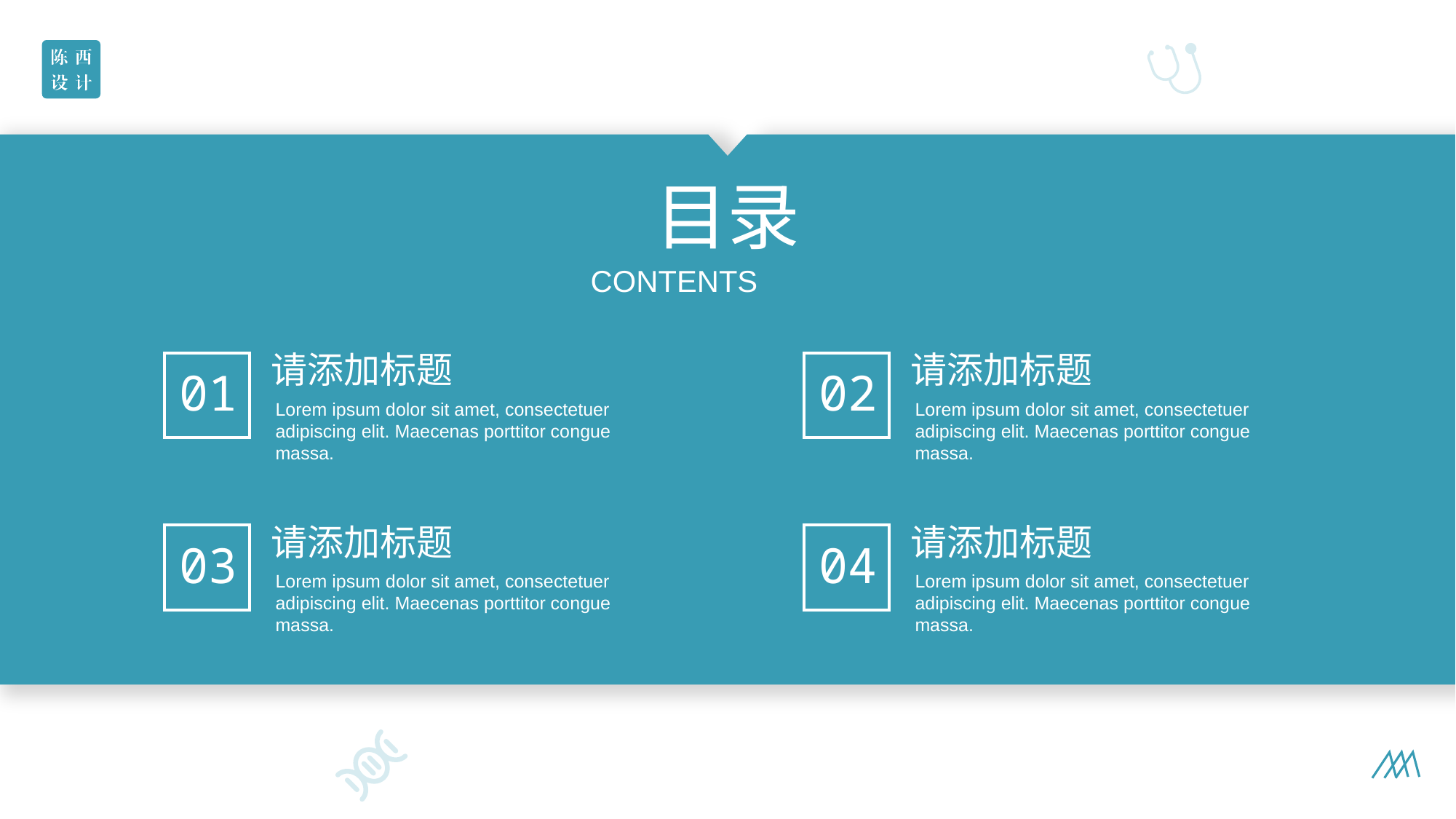

目录
CONTENTS
请添加标题

01
Lorem ipsum dolor sit amet, consectetuer adipiscing elit. Maecenas porttitor congue massa.
请添加标题

02
Lorem ipsum dolor sit amet, consectetuer adipiscing elit. Maecenas porttitor congue massa.
请添加标题

03
Lorem ipsum dolor sit amet, consectetuer adipiscing elit. Maecenas porttitor congue massa.
请添加标题

04
Lorem ipsum dolor sit amet, consectetuer adipiscing elit. Maecenas porttitor congue massa.